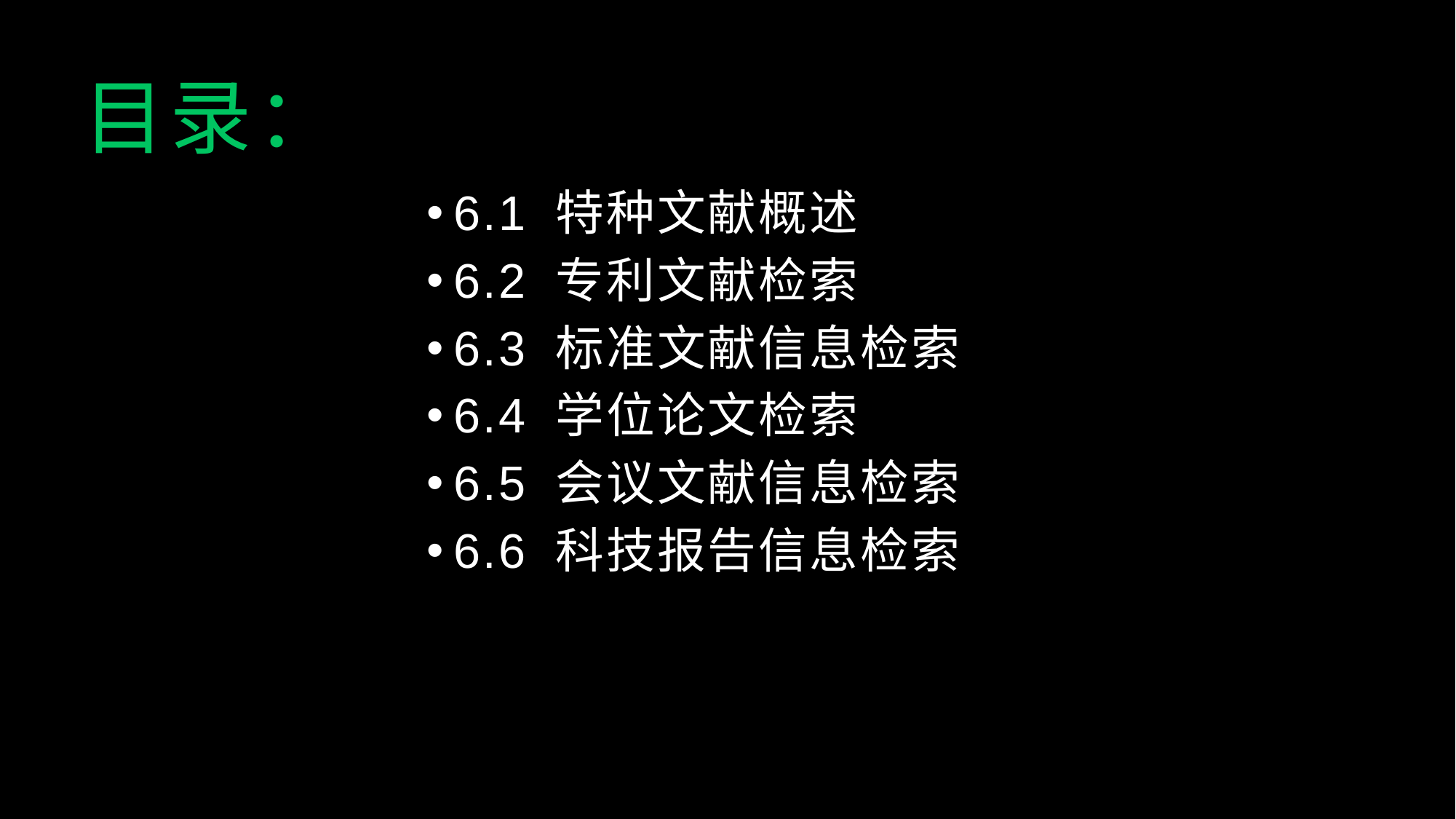

目录：
6.1 特种文献概述
6.2 专利文献检索
6.3 标准文献信息检索
6.4 学位论文检索
6.5 会议文献信息检索
6.6 科技报告信息检索